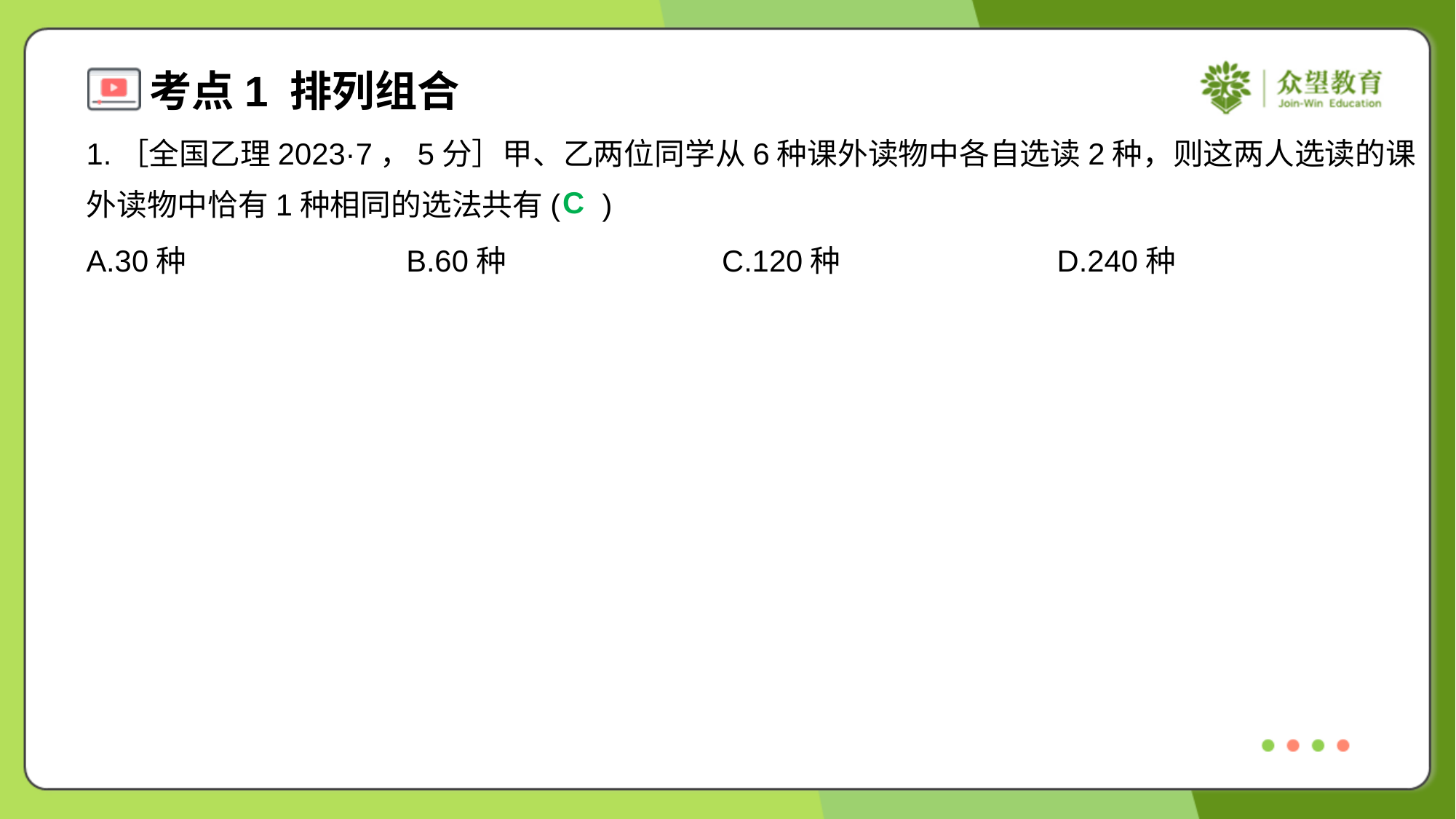

1.［全国乙理2023·7，5分］甲、乙两位同学从6种课外读物中各自选读2种，则这两人选读的课
外读物中恰有1种相同的选法共有(     )
C
A.30种	B.60种	C.120种	D.240种